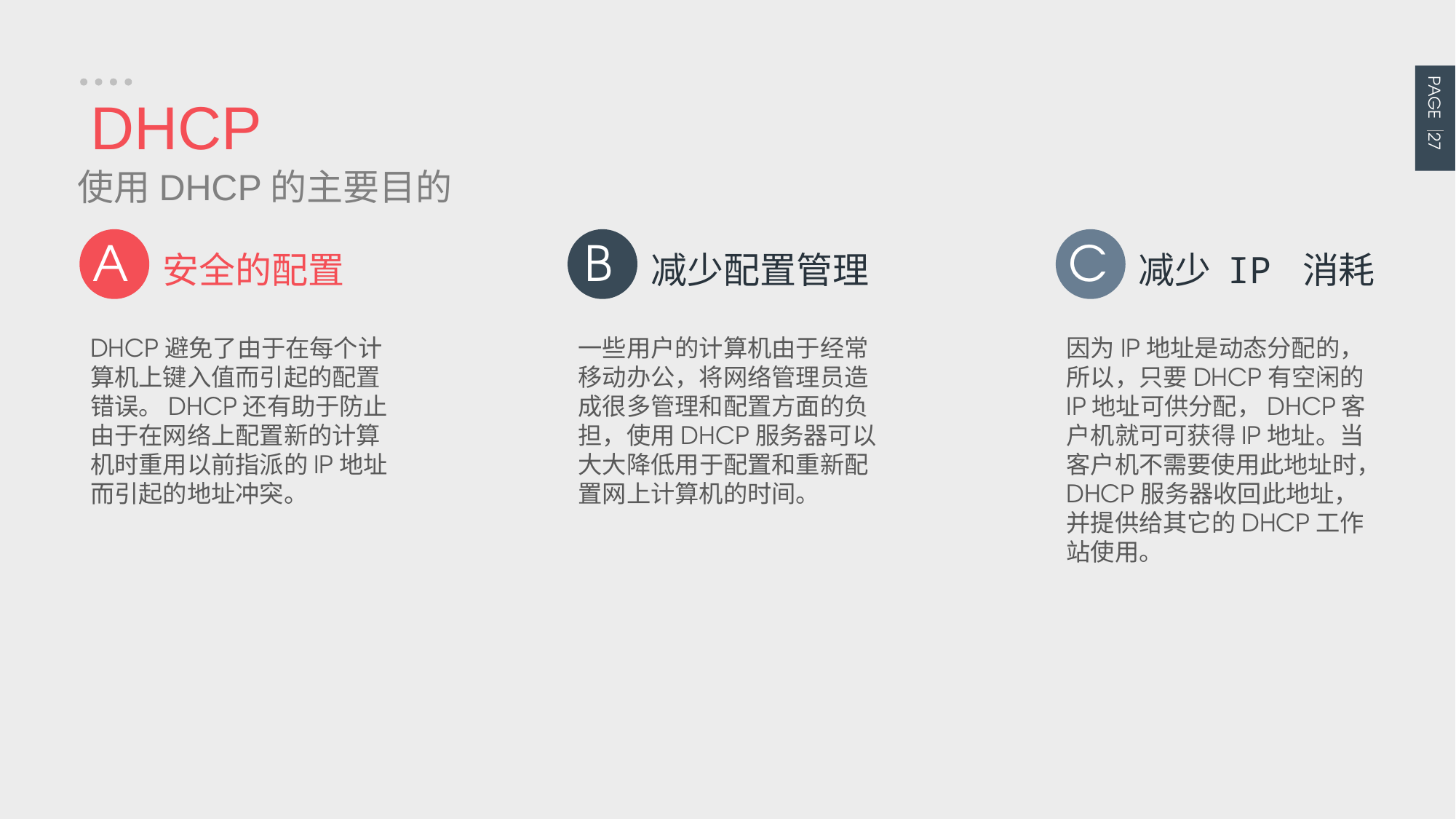

PAGE   27
DHCP
使用DHCP的主要目的
A

安全的配置
DHCP避免了由于在每个计算机上键入值而引起的配置错误。DHCP还有助于防止由于在网络上配置新的计算机时重用以前指派的IP地址而引起的地址冲突。
B

减少配置管理
一些用户的计算机由于经常移动办公，将网络管理员造成很多管理和配置方面的负担，使用DHCP服务器可以大大降低用于配置和重新配置网上计算机的时间。
C

减少 IP 消耗
因为IP地址是动态分配的，所以，只要DHCP有空闲的IP地址可供分配，DHCP客户机就可可获得IP地址。当客户机不需要使用此地址时，DHCP服务器收回此地址，并提供给其它的DHCP工作站使用。